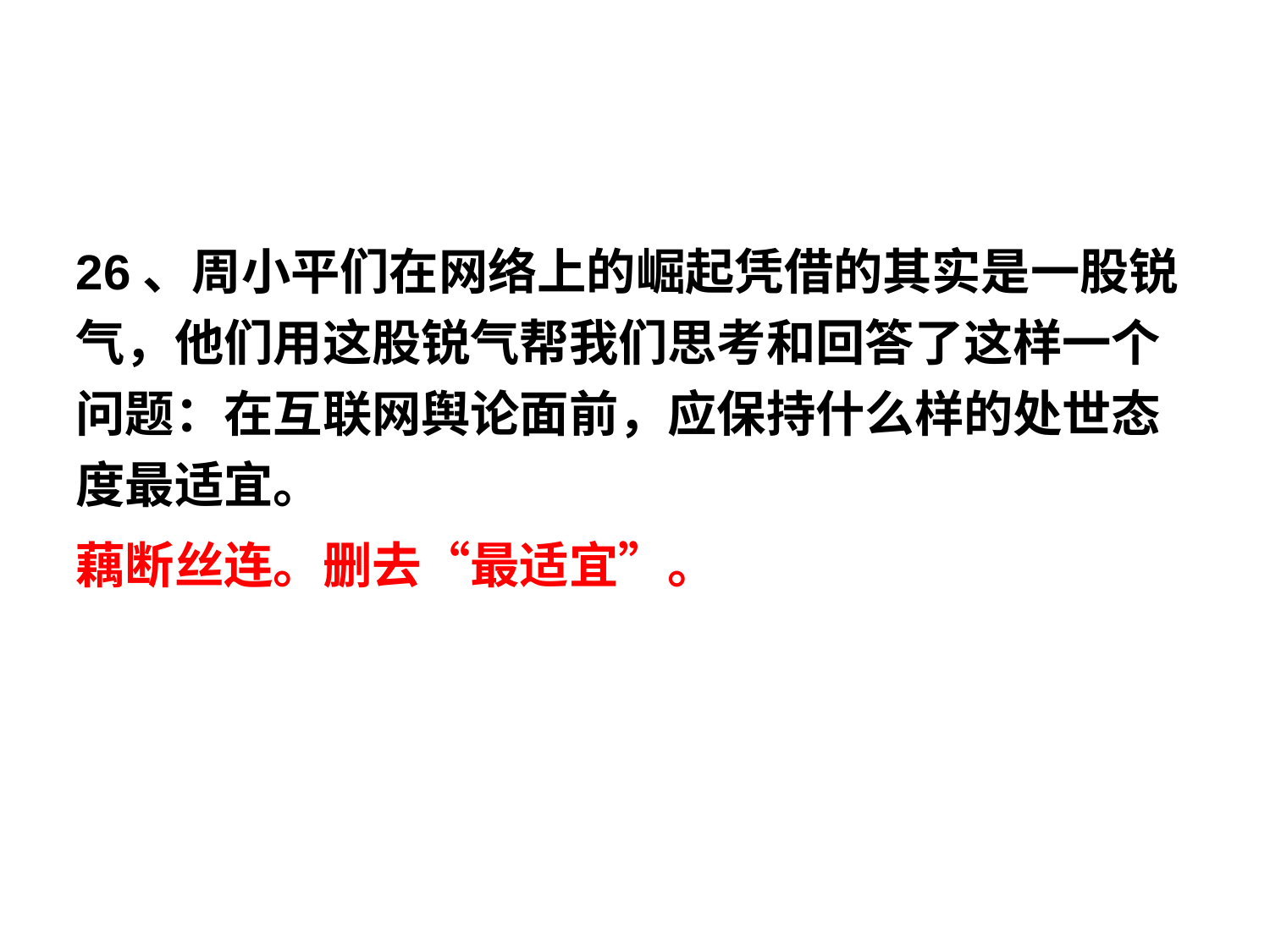

26、周小平们在网络上的崛起凭借的其实是一股锐气，他们用这股锐气帮我们思考和回答了这样一个问题：在互联网舆论面前，应保持什么样的处世态度最适宜。
藕断丝连。删去“最适宜”。